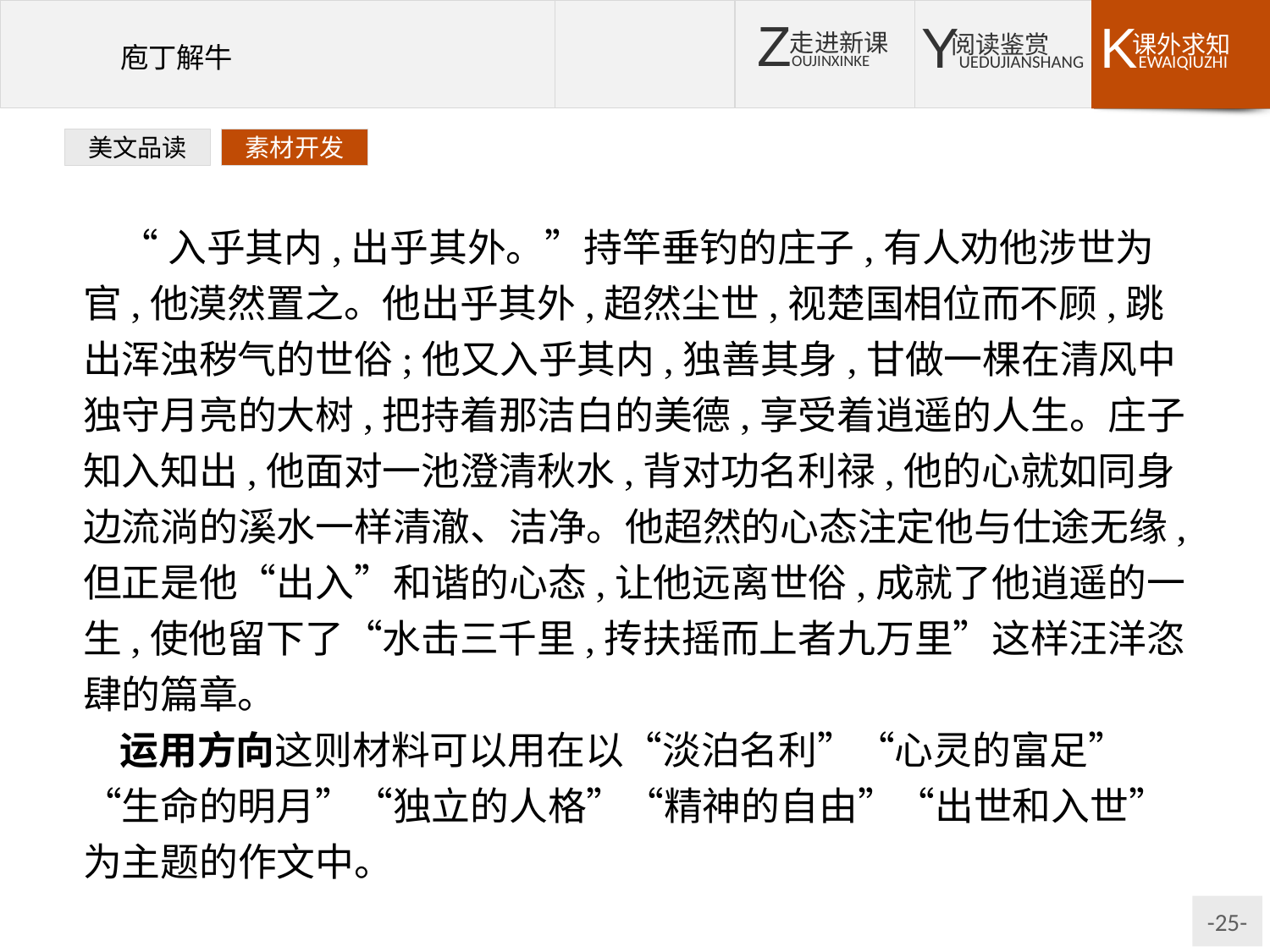

美文品读
素材开发
“入乎其内,出乎其外。”持竿垂钓的庄子,有人劝他涉世为官,他漠然置之。他出乎其外,超然尘世,视楚国相位而不顾,跳出浑浊秽气的世俗;他又入乎其内,独善其身,甘做一棵在清风中独守月亮的大树,把持着那洁白的美德,享受着逍遥的人生。庄子知入知出,他面对一池澄清秋水,背对功名利禄,他的心就如同身边流淌的溪水一样清澈、洁净。他超然的心态注定他与仕途无缘,但正是他“出入”和谐的心态,让他远离世俗,成就了他逍遥的一生,使他留下了“水击三千里,抟扶摇而上者九万里”这样汪洋恣肆的篇章。
运用方向这则材料可以用在以“淡泊名利”“心灵的富足”“生命的明月”“独立的人格”“精神的自由”“出世和入世”为主题的作文中。